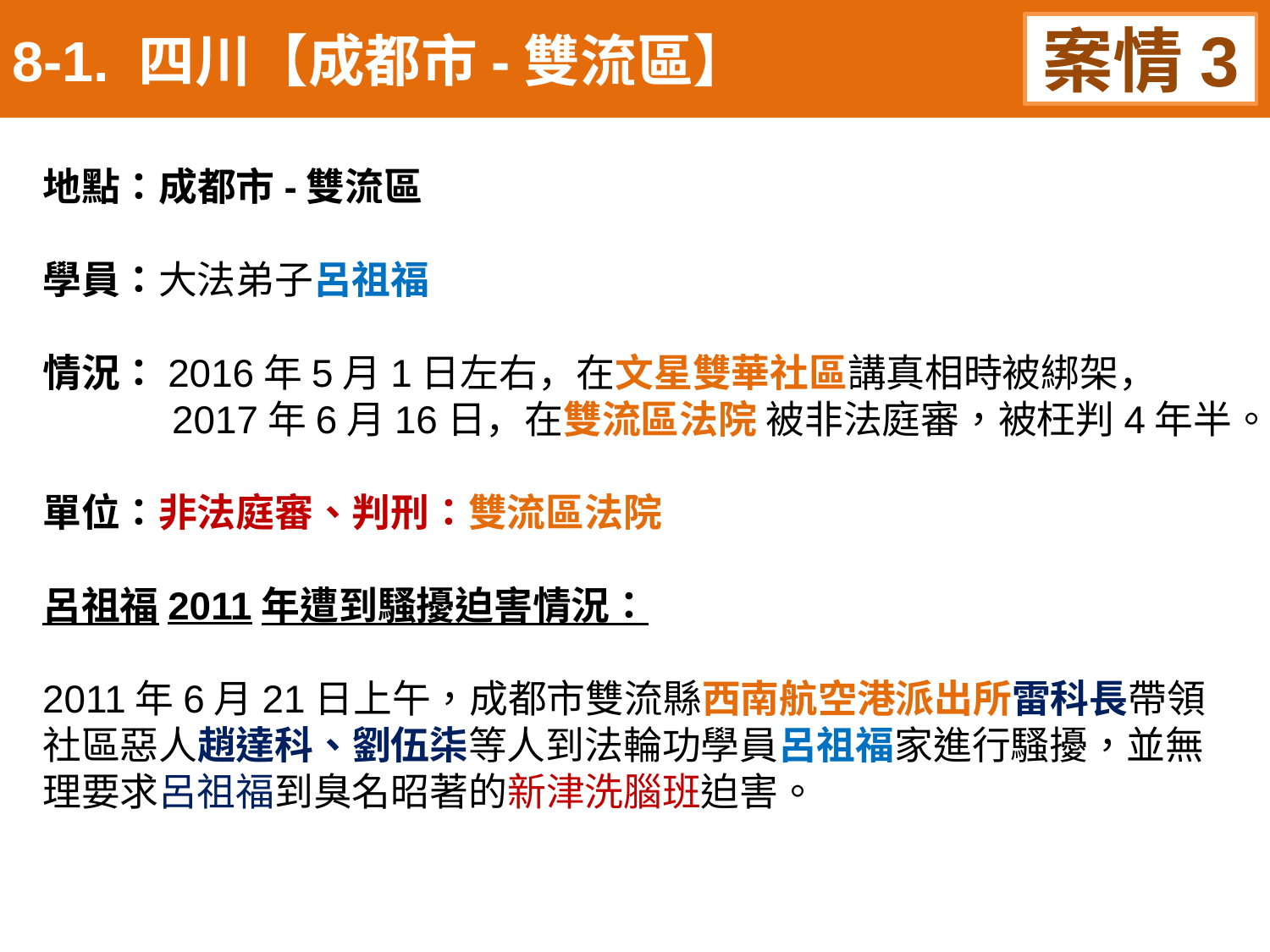

8-1. 四川【成都市-雙流區】
案情3

地點：成都市-雙流區

學員：大法弟子呂祖福

情況：2016年5月1日左右，在文星雙華社區講真相時被綁架，
            2017年6月16日，在雙流區法院 被非法庭審，被枉判4年半。

單位：非法庭審、判刑：雙流區法院

呂祖福2011年遭到騷擾迫害情況：

2011年6月21日上午，成都市雙流縣西南航空港派出所雷科長帶領社區惡人趙達科、劉伍柒等人到法輪功學員呂祖福家進行騷擾，並無理要求呂祖福到臭名昭著的新津洗腦班迫害。